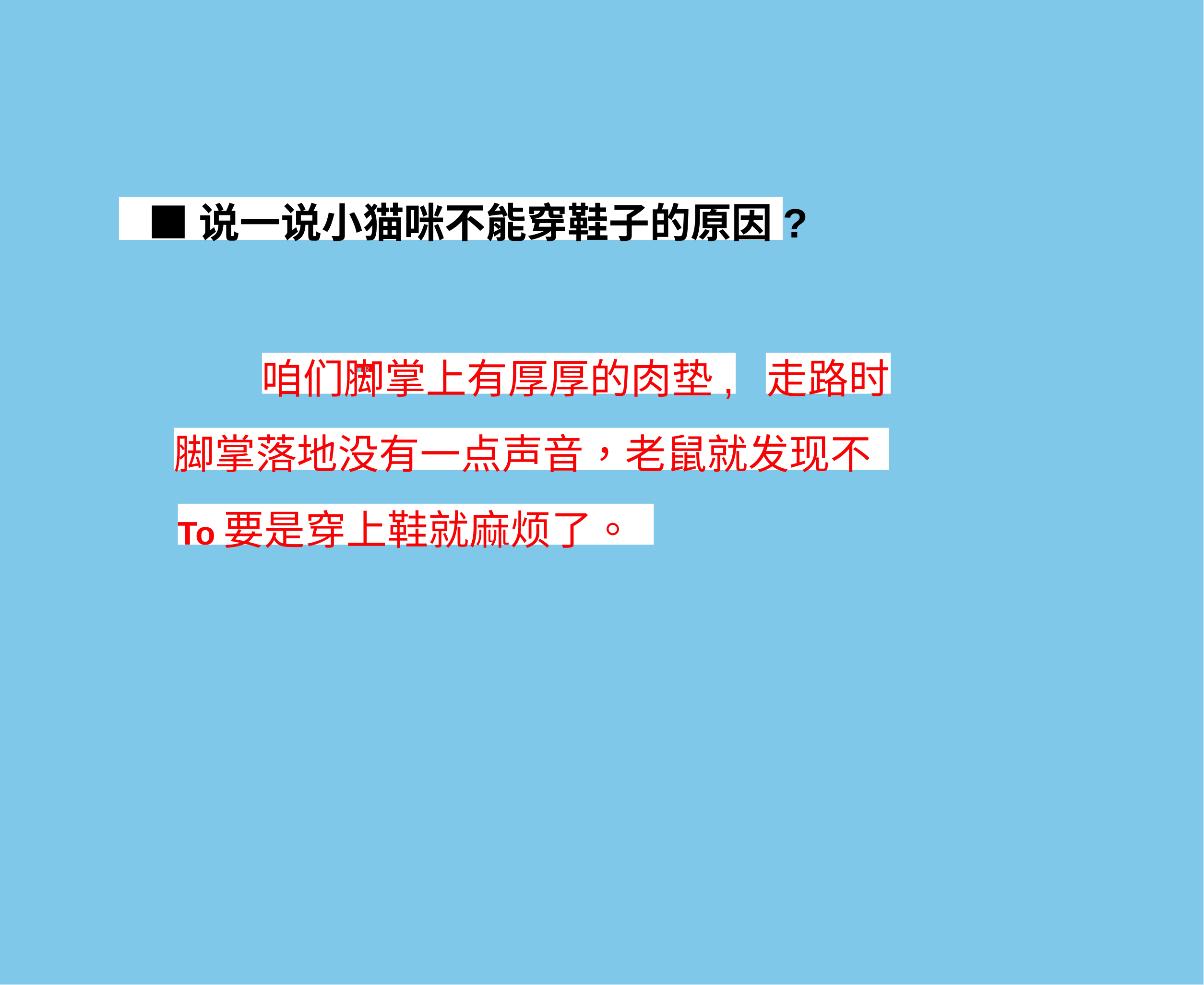

■说一说小猫咪不能穿鞋子的原因?
咱们脚掌上有厚厚的肉垫,
走路时
■ R
脚掌落地没有一点声音，老鼠就发现不
To要是穿上鞋就麻烦了。